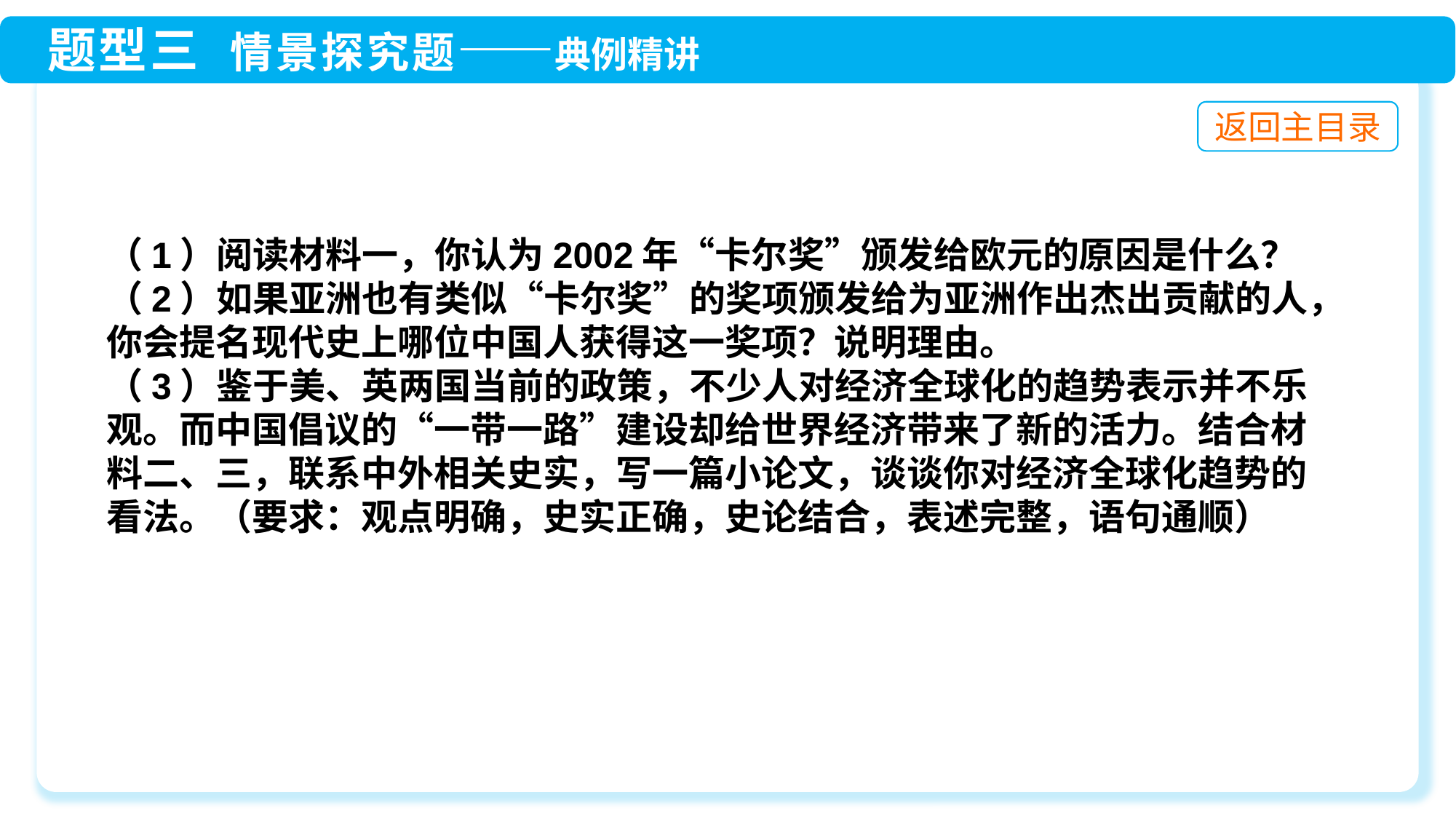

（1）阅读材料一，你认为2002年“卡尔奖”颁发给欧元的原因是什么？
（2）如果亚洲也有类似“卡尔奖”的奖项颁发给为亚洲作出杰出贡献的人，你会提名现代史上哪位中国人获得这一奖项？说明理由。
（3）鉴于美、英两国当前的政策，不少人对经济全球化的趋势表示并不乐观。而中国倡议的“一带一路”建设却给世界经济带来了新的活力。结合材料二、三，联系中外相关史实，写一篇小论文，谈谈你对经济全球化趋势的看法。（要求：观点明确，史实正确，史论结合，表述完整，语句通顺）